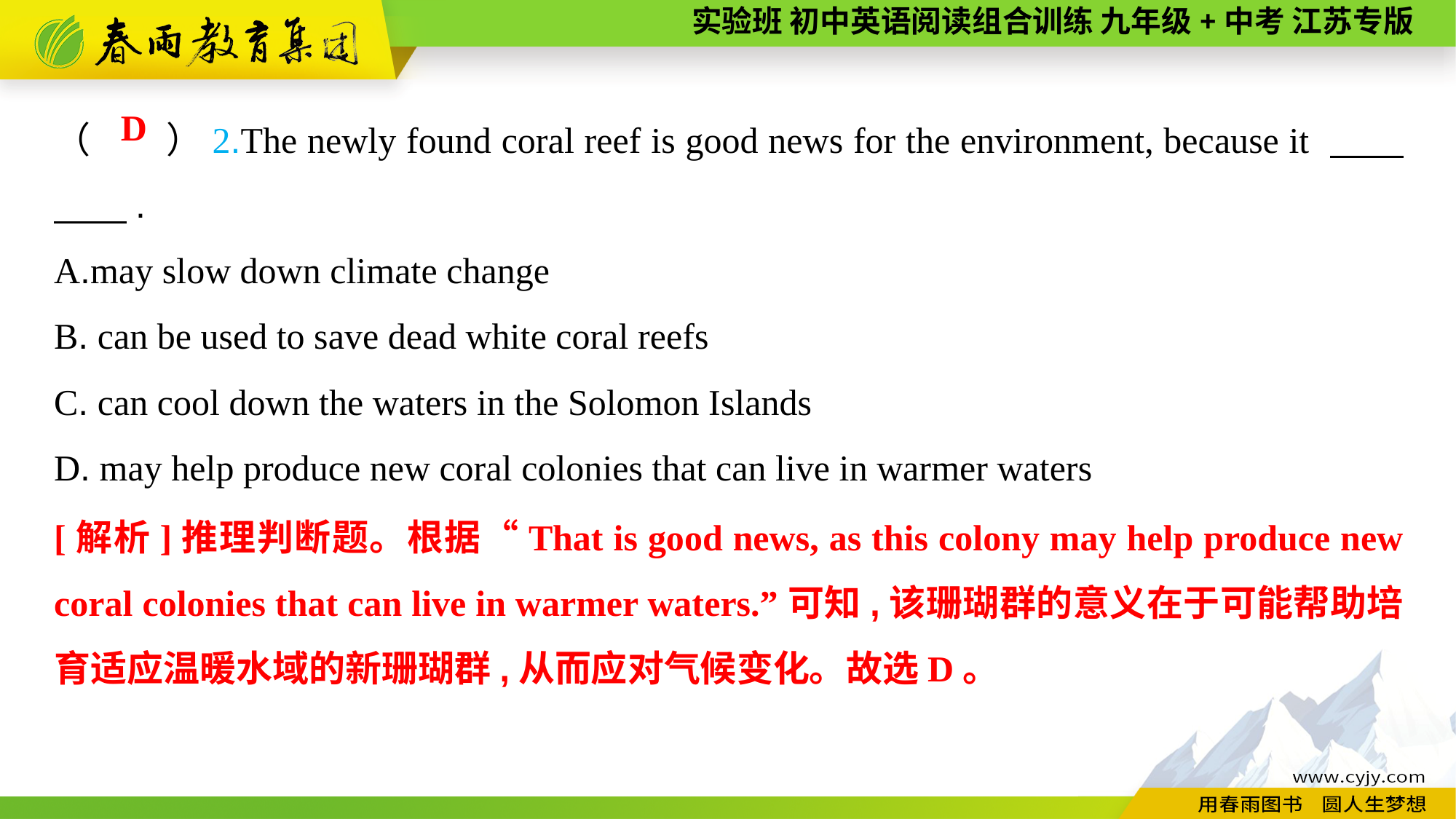

（　　）2.The newly found coral reef is good news for the environment, because it 　　　　.
A.may slow down climate change
B. can be used to save dead white coral reefs
C. can cool down the waters in the Solomon Islands
D. may help produce new coral colonies that can live in warmer waters
D
[解析]推理判断题。根据“That is good news, as this colony may help produce new coral colonies that can live in warmer waters.”可知,该珊瑚群的意义在于可能帮助培育适应温暖水域的新珊瑚群,从而应对气候变化。故选D。